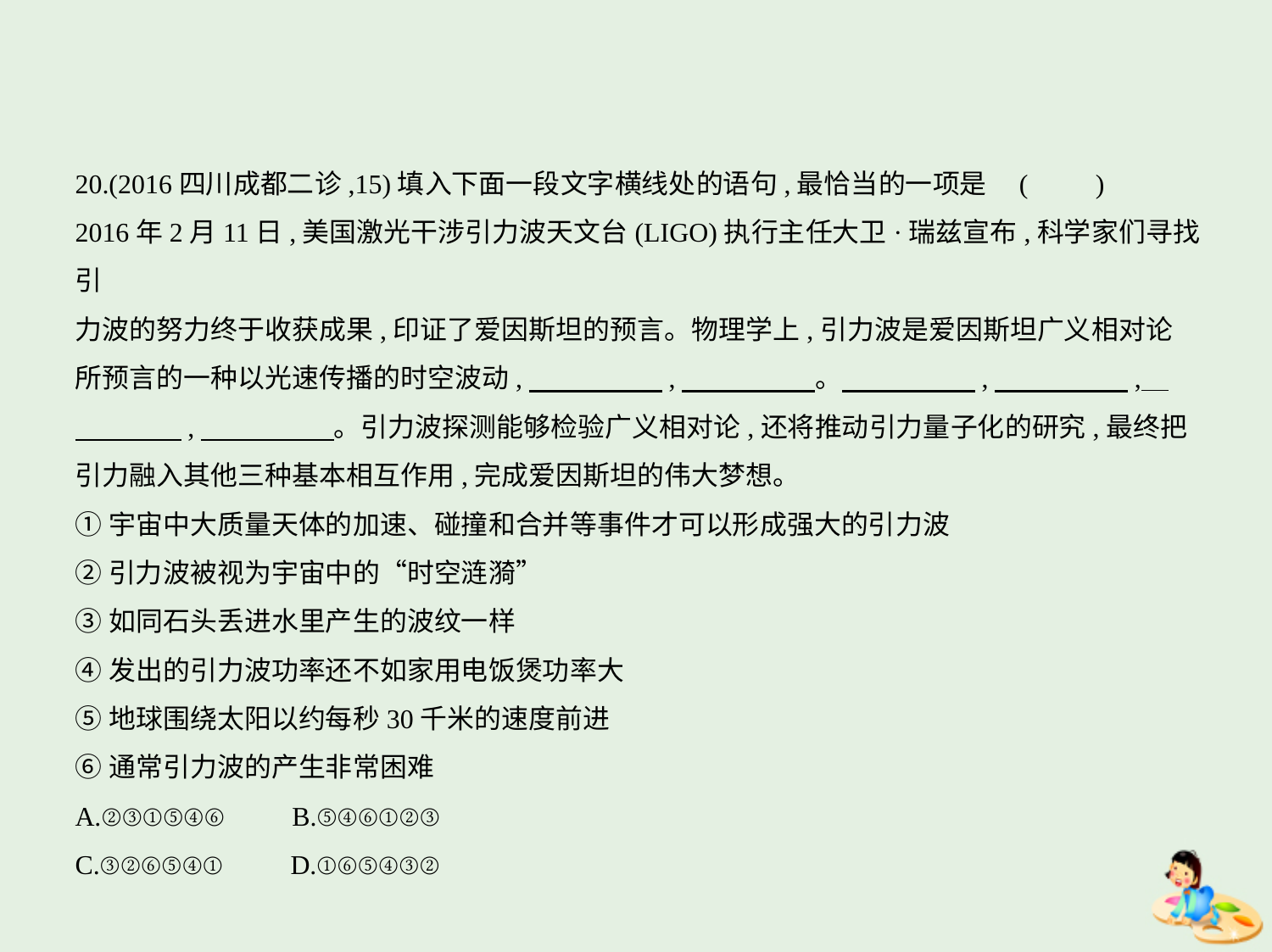

20.(2016四川成都二诊,15)填入下面一段文字横线处的语句,最恰当的一项是 (　　)
2016年2月11日,美国激光干涉引力波天文台(LIGO)执行主任大卫·瑞兹宣布,科学家们寻找引
力波的努力终于收获成果,印证了爱因斯坦的预言。物理学上,引力波是爱因斯坦广义相对论
所预言的一种以光速传播的时空波动,　　　　    ,　　　　    。　　　　    ,　　　　    ,    
　　　    ,　　　　    。引力波探测能够检验广义相对论,还将推动引力量子化的研究,最终把
引力融入其他三种基本相互作用,完成爱因斯坦的伟大梦想。
①宇宙中大质量天体的加速、碰撞和合并等事件才可以形成强大的引力波
②引力波被视为宇宙中的“时空涟漪”
③如同石头丢进水里产生的波纹一样
④发出的引力波功率还不如家用电饭煲功率大
⑤地球围绕太阳以约每秒30千米的速度前进
⑥通常引力波的产生非常困难
A.②③①⑤④⑥　　B.⑤④⑥①②③
C.③②⑥⑤④①　　D.①⑥⑤④③②